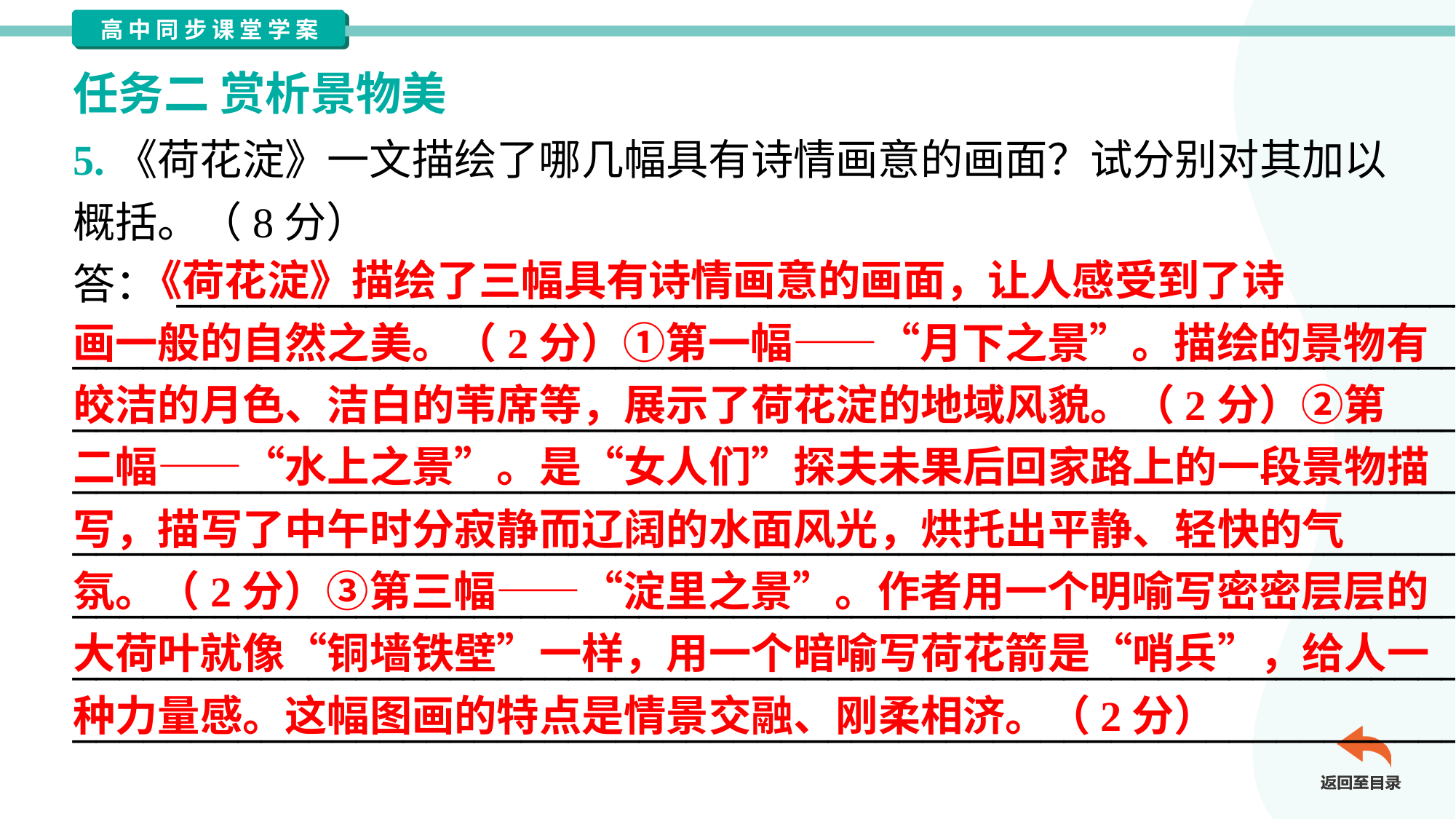

任务二 赏析景物美
5.《荷花淀》一文描绘了哪几幅具有诗情画意的画面？试分别对其加以
概括。（8分）
答： ________________________________________________________
_____________________________________________________________
_____________________________________________________________
_____________________________________________________________
_____________________________________________________________
_____________________________________________________________
_____________________________________________________________
_____________________________________________________________
      《荷花淀》描绘了三幅具有诗情画意的画面，让人感受到了诗
画一般的自然之美。（2分）①第一幅——“月下之景”。描绘的景物有
皎洁的月色、洁白的苇席等，展示了荷花淀的地域风貌。（2分）②第
二幅——“水上之景”。是“女人们”探夫未果后回家路上的一段景物描
写，描写了中午时分寂静而辽阔的水面风光，烘托出平静、轻快的气
氛。（2分）③第三幅——“淀里之景”。作者用一个明喻写密密层层的
大荷叶就像“铜墙铁壁”一样，用一个暗喻写荷花箭是“哨兵”，给人一
种力量感。这幅图画的特点是情景交融、刚柔相济。（2分）